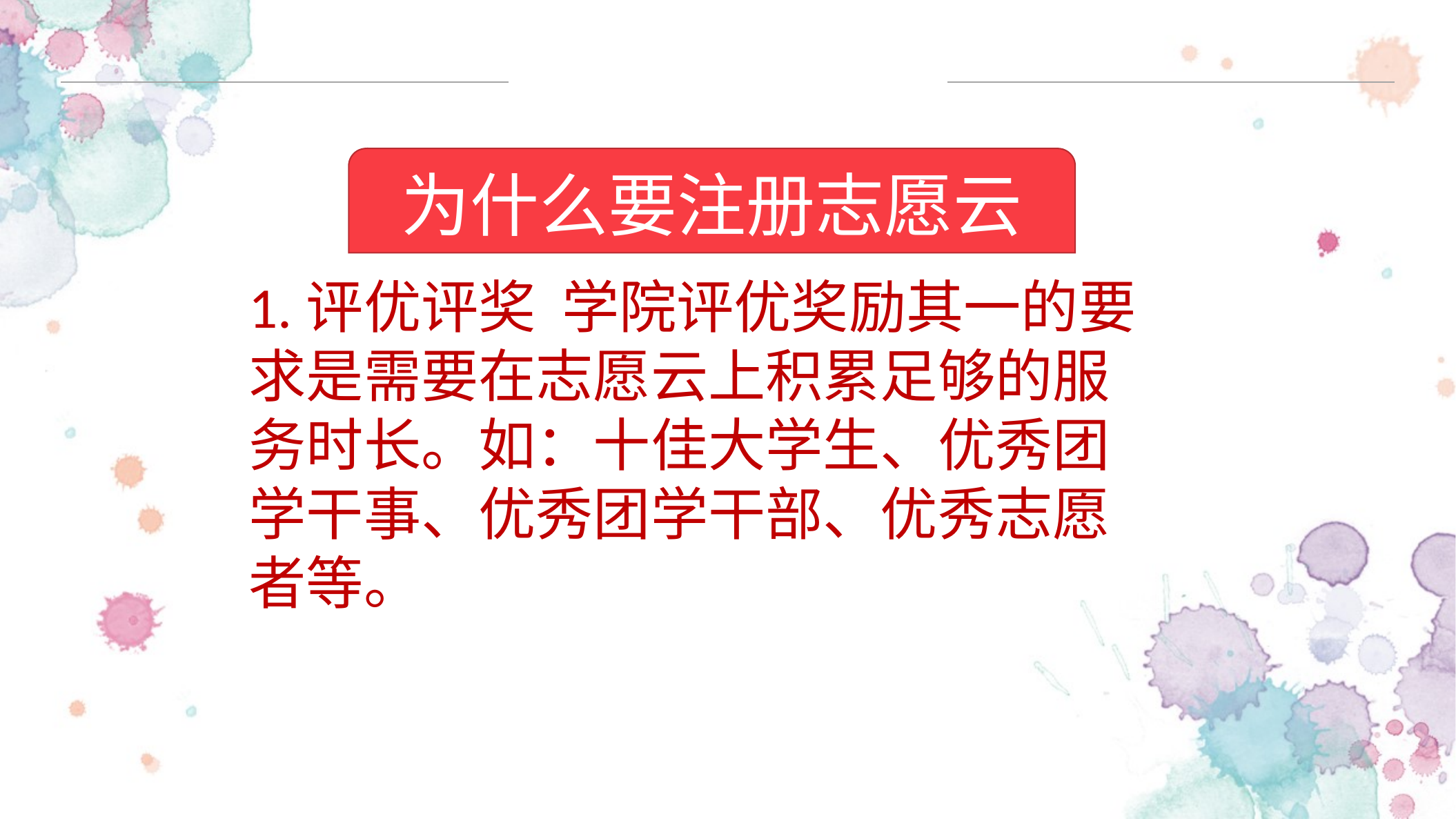

为什么要注册志愿云
请替换文字内容
1.评优评奖  学院评优奖励其一的要求是需要在志愿云上积累足够的服务时长。如：十佳大学生、优秀团学干事、优秀团学干部、优秀志愿者等。

请替换文字内容，修改文字内容，也可以直接复制你的内容到此。请替换文字内容，修改文容，也可接复制你的内容到此。
请替换文字内容，修改文字内容，也可以直接复制你的内容到此。请替换文字内容，修改文字内容，也可以直接复制你的内容到此。请替换文字内容，修改文字内容，也可以直接复制你的内容到此。请替换文字内容，修改文字内容，也可以直接复制你的内容到此。请替换文字内容，修改文字内容，也可以直接复制你的内容到此。请替换文字内容，修改文字内容，也可以直接复制你的内容到此。请替换文字内容，修改文字内容，也可以直接复制你的内容到此。请替换文字内容，修改文字内容，也可以直接复制你的内容到此。
请替换文字内容，修改文字内容，也可以直接复制你的内容到此。请替换文字内容，修改文字内容，也可以直接复制你的内容到此。
请替换文字内容，修改文字内容，也可以直接复制你的内容到此。请替换文字内容，修改文字内容，也可以直接复制你的内容到此。
请替换文字内容，修改文字内容，也可以直接复制你的内容到此。请替换文字内容，修改文字内容，也可以直接复制你的内容到此。